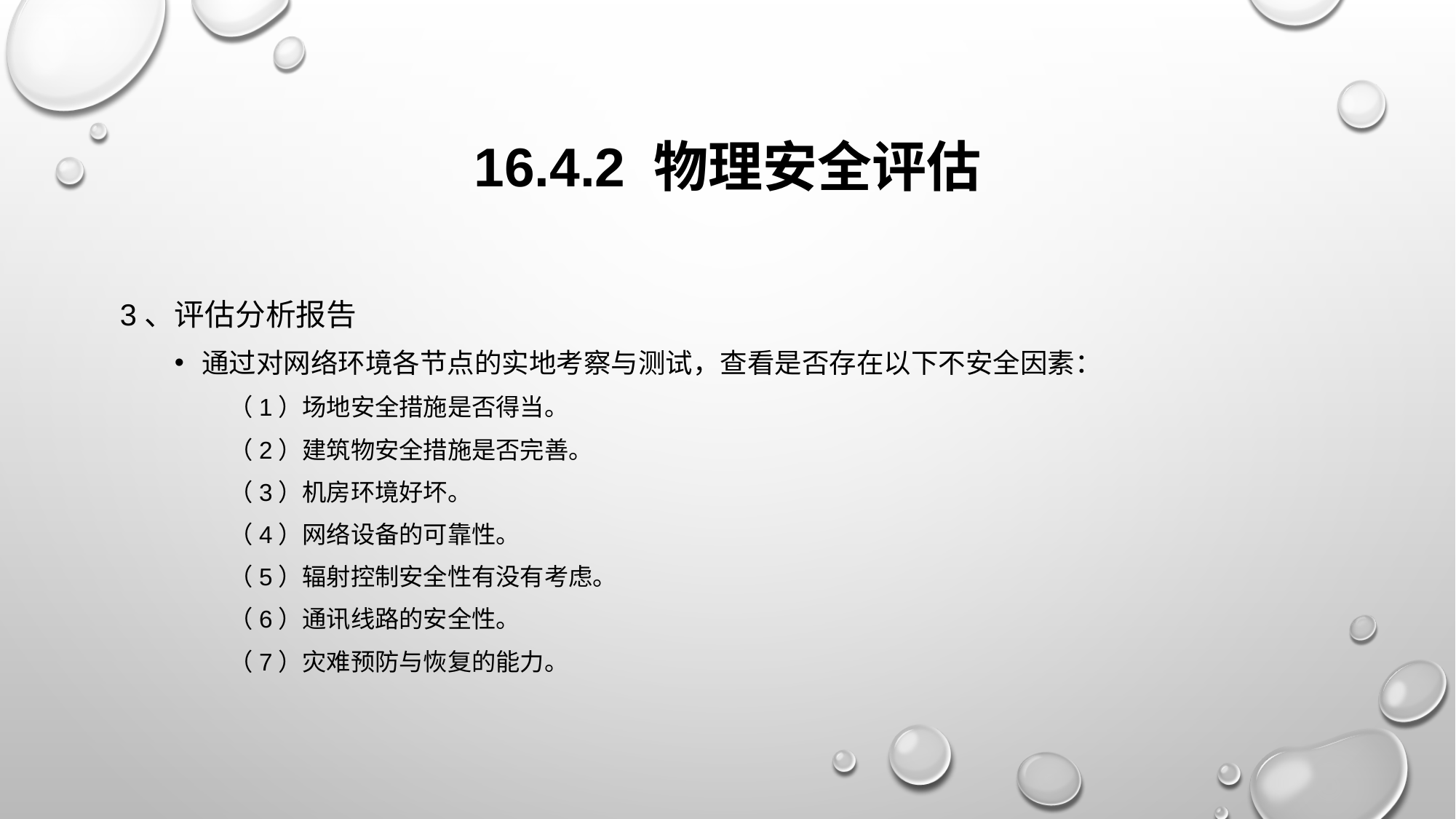

# 16.4.2 物理安全评估
3、评估分析报告
通过对网络环境各节点的实地考察与测试，查看是否存在以下不安全因素：
（1）场地安全措施是否得当。
（2）建筑物安全措施是否完善。
（3）机房环境好坏。
（4）网络设备的可靠性。
（5）辐射控制安全性有没有考虑。
（6）通讯线路的安全性。
（7）灾难预防与恢复的能力。